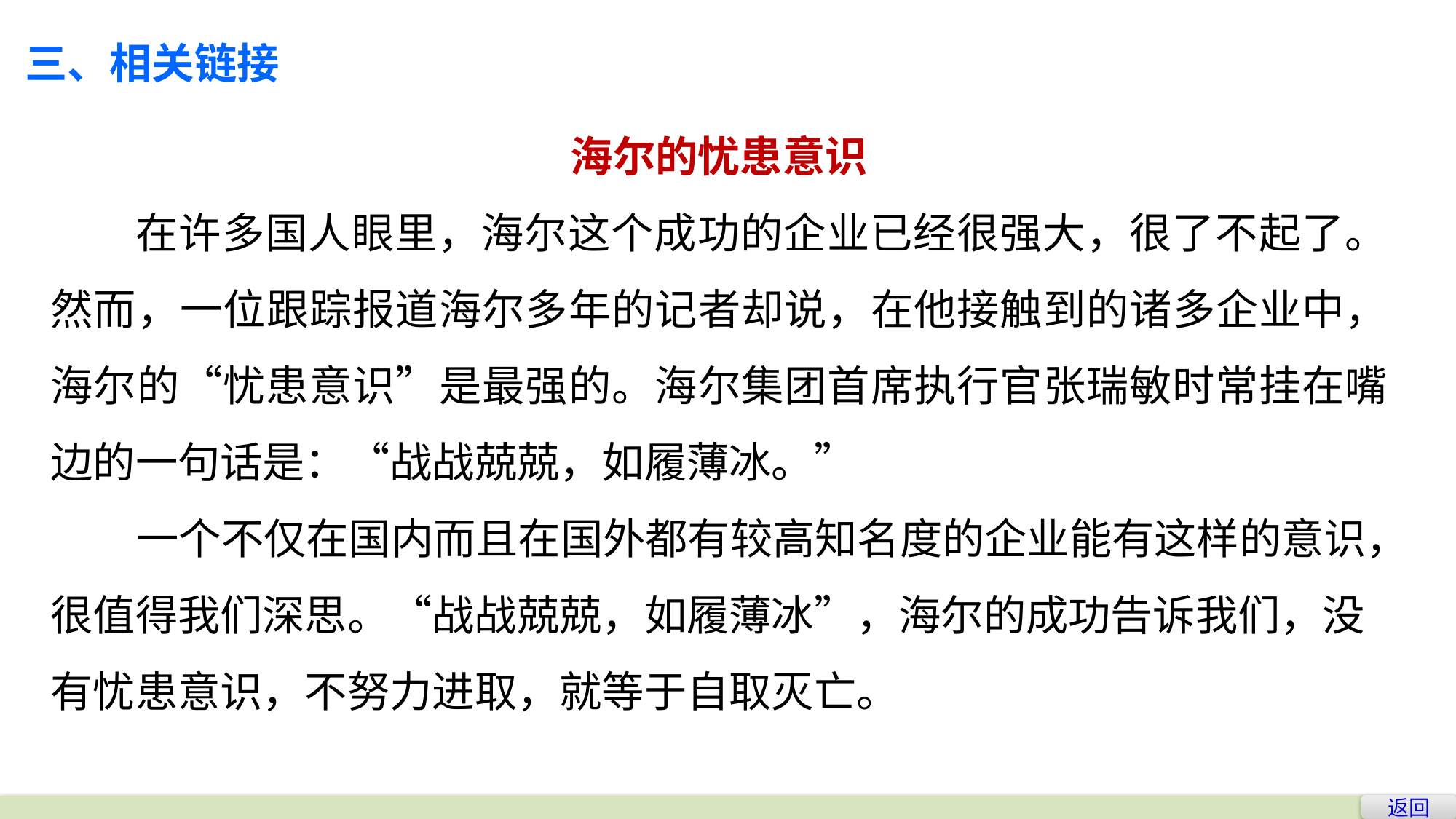

三、相关链接
海尔的忧患意识
在许多国人眼里，海尔这个成功的企业已经很强大，很了不起了。然而，一位跟踪报道海尔多年的记者却说，在他接触到的诸多企业中，海尔的“忧患意识”是最强的。海尔集团首席执行官张瑞敏时常挂在嘴边的一句话是：“战战兢兢，如履薄冰。”
一个不仅在国内而且在国外都有较高知名度的企业能有这样的意识，很值得我们深思。“战战兢兢，如履薄冰”，海尔的成功告诉我们，没有忧患意识，不努力进取，就等于自取灭亡。
返回